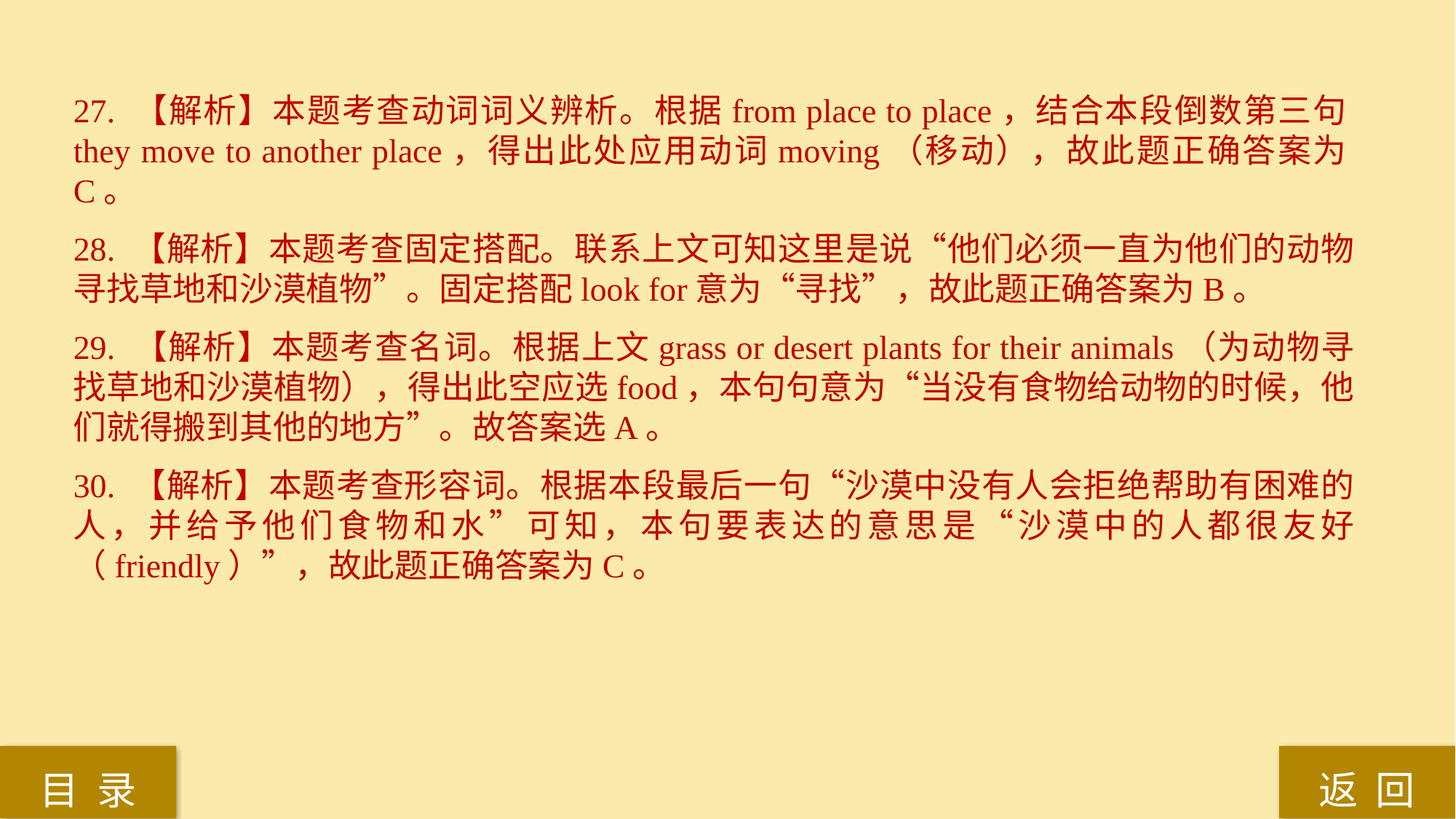

27. 【解析】本题考查动词词义辨析。根据from place to place，结合本段倒数第三句they move to another place，得出此处应用动词moving（移动），故此题正确答案为C。
28. 【解析】本题考查固定搭配。联系上文可知这里是说“他们必须一直为他们的动物寻找草地和沙漠植物”。固定搭配look for意为“寻找”，故此题正确答案为B。
29. 【解析】本题考查名词。根据上文grass or desert plants for their animals（为动物寻找草地和沙漠植物），得出此空应选food，本句句意为“当没有食物给动物的时候，他们就得搬到其他的地方”。故答案选A。
30. 【解析】本题考查形容词。根据本段最后一句“沙漠中没有人会拒绝帮助有困难的人，并给予他们食物和水”可知，本句要表达的意思是“沙漠中的人都很友好（friendly）”，故此题正确答案为C。
返  回